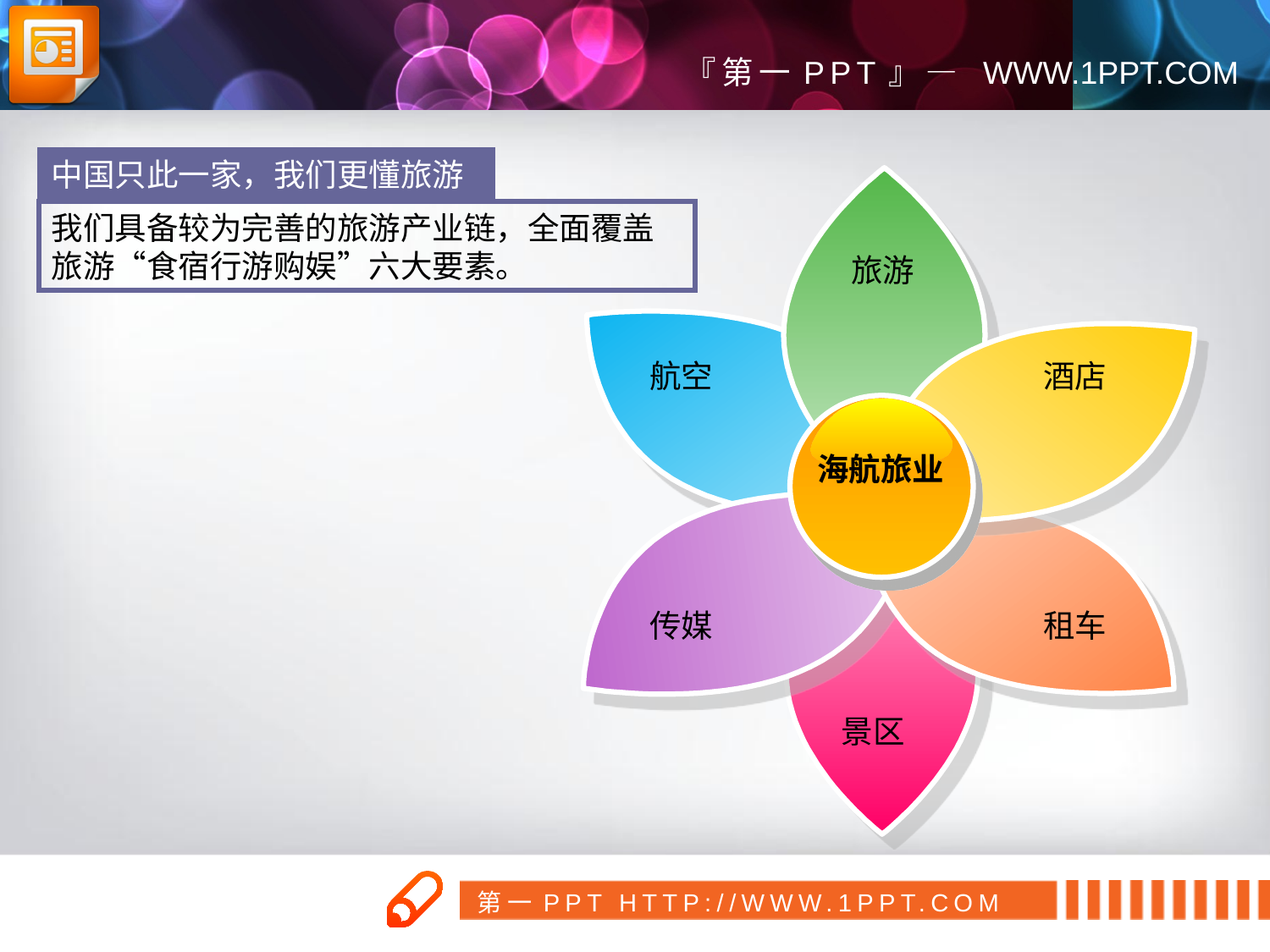

中国只此一家，我们更懂旅游

旅游

航空
酒店

海航旅业

传媒
租车
景区
我们具备较为完善的旅游产业链，全面覆盖旅游“食宿行游购娱”六大要素。